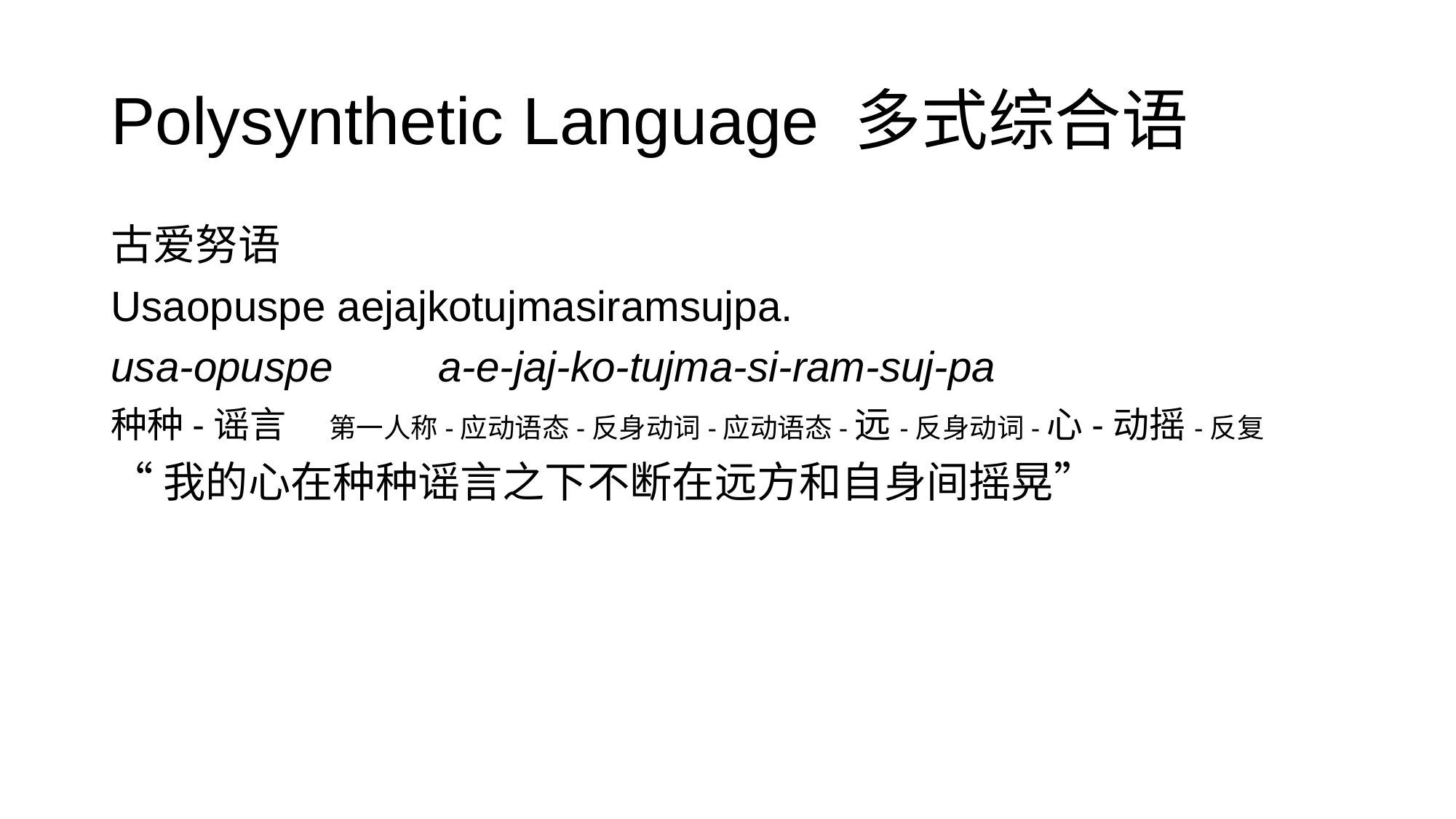

# Polysynthetic Language 多式综合语
古爱努语
Usaopuspe aejajkotujmasiramsujpa.
usa-opuspe	a-e-jaj-ko-tujma-si-ram-suj-pa
种种-谣言	第一人称-应动语态-反身动词-应动语态-远-反身动词-心-动摇-反复
“我的心在种种谣言之下不断在远方和自身间摇晃”